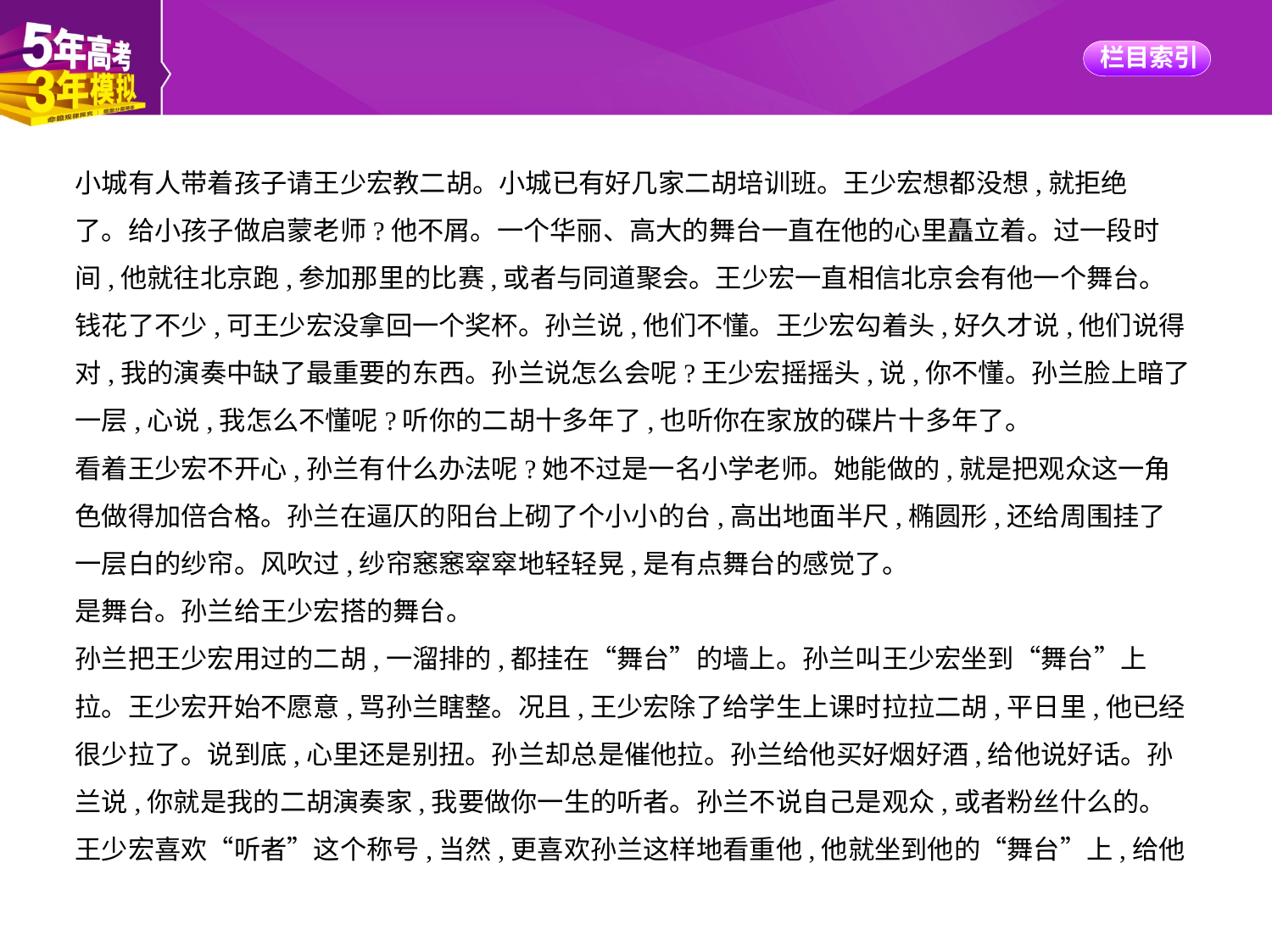

小城有人带着孩子请王少宏教二胡。小城已有好几家二胡培训班。王少宏想都没想,就拒绝
了。给小孩子做启蒙老师?他不屑。一个华丽、高大的舞台一直在他的心里矗立着。过一段时
间,他就往北京跑,参加那里的比赛,或者与同道聚会。王少宏一直相信北京会有他一个舞台。
钱花了不少,可王少宏没拿回一个奖杯。孙兰说,他们不懂。王少宏勾着头,好久才说,他们说得
对,我的演奏中缺了最重要的东西。孙兰说怎么会呢?王少宏摇摇头,说,你不懂。孙兰脸上暗了
一层,心说,我怎么不懂呢?听你的二胡十多年了,也听你在家放的碟片十多年了。
看着王少宏不开心,孙兰有什么办法呢?她不过是一名小学老师。她能做的,就是把观众这一角
色做得加倍合格。孙兰在逼仄的阳台上砌了个小小的台,高出地面半尺,椭圆形,还给周围挂了
一层白的纱帘。风吹过,纱帘窸窸窣窣地轻轻晃,是有点舞台的感觉了。
是舞台。孙兰给王少宏搭的舞台。
孙兰把王少宏用过的二胡,一溜排的,都挂在“舞台”的墙上。孙兰叫王少宏坐到“舞台”上
拉。王少宏开始不愿意,骂孙兰瞎整。况且,王少宏除了给学生上课时拉拉二胡,平日里,他已经
很少拉了。说到底,心里还是别扭。孙兰却总是催他拉。孙兰给他买好烟好酒,给他说好话。孙
兰说,你就是我的二胡演奏家,我要做你一生的听者。孙兰不说自己是观众,或者粉丝什么的。
王少宏喜欢“听者”这个称号,当然,更喜欢孙兰这样地看重他,他就坐到他的“舞台”上,给他